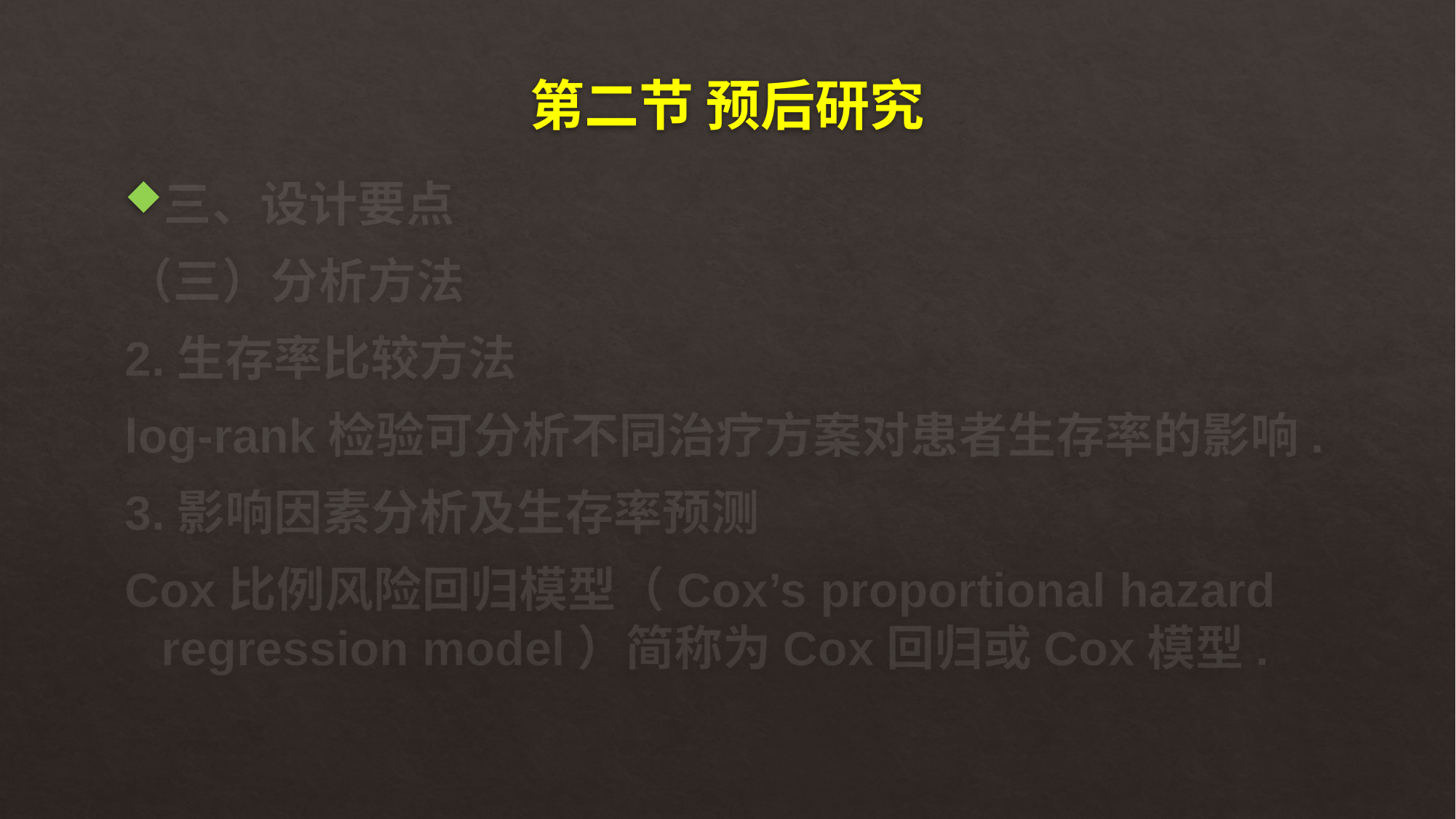

# 第二节 预后研究
三、设计要点
（三）分析方法
2.生存率比较方法
log-rank检验可分析不同治疗方案对患者生存率的影响.
3.影响因素分析及生存率预测
Cox比例风险回归模型（Cox’s proportional hazard regression model）简称为Cox回归或Cox模型.